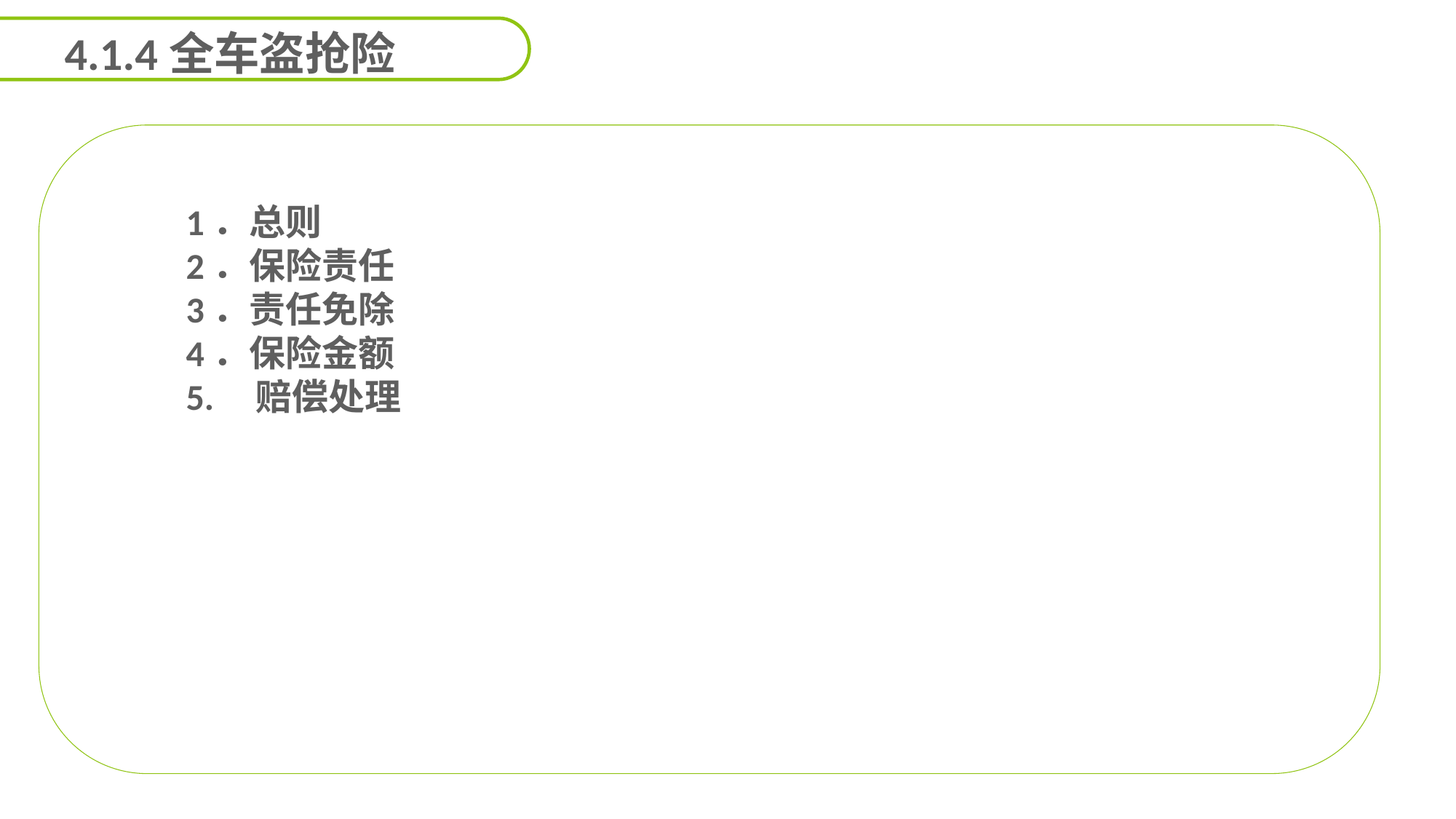

4.1.4全车盗抢险

1．总则
2．保险责任
3．责任免除
4．保险金额
5.    赔偿处理

延迟符